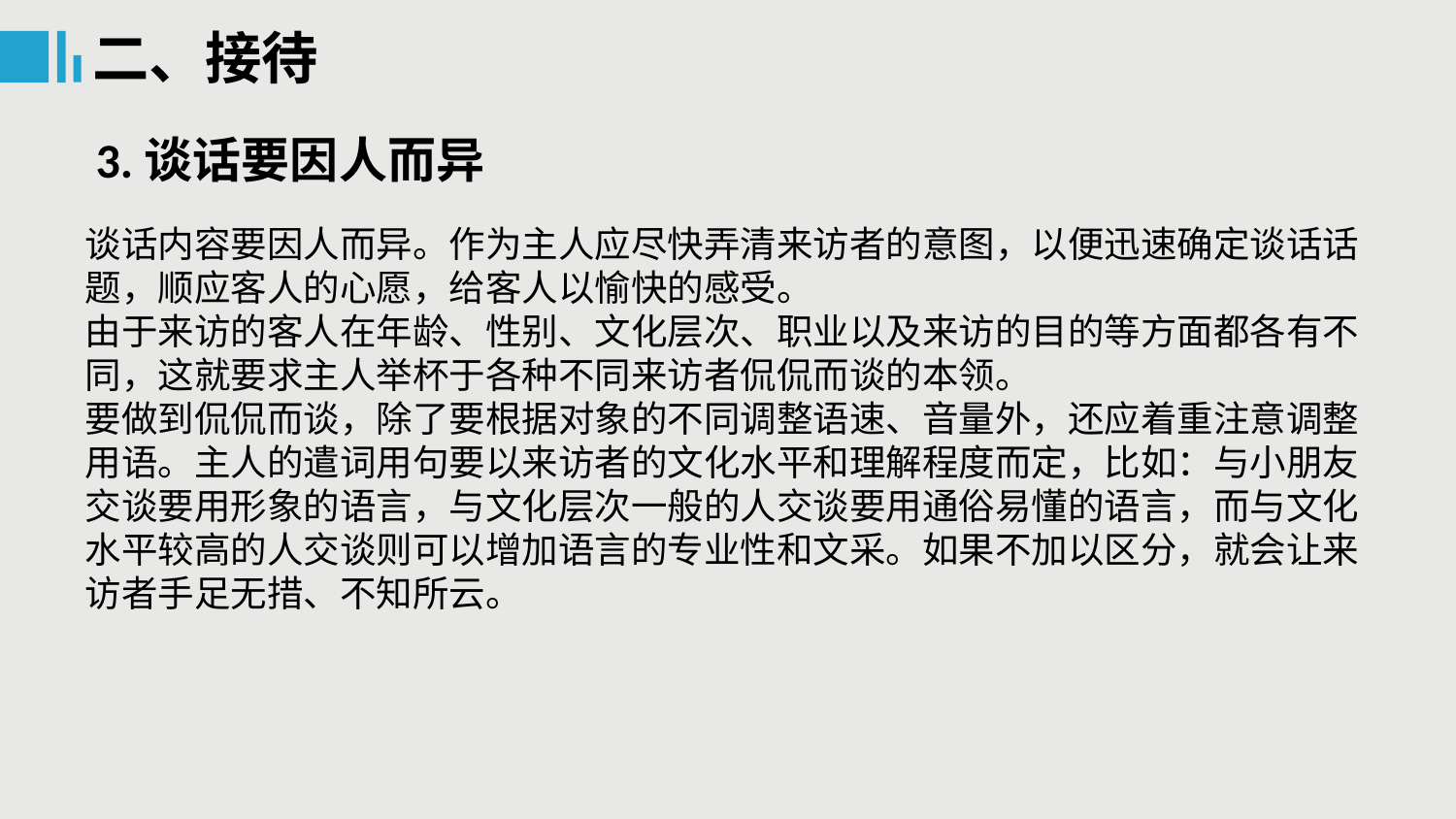

二、接待

3.谈话要因人而异
谈话内容要因人而异。作为主人应尽快弄清来访者的意图，以便迅速确定谈话话题，顺应客人的心愿，给客人以愉快的感受。
由于来访的客人在年龄、性别、文化层次、职业以及来访的目的等方面都各有不同，这就要求主人举杯于各种不同来访者侃侃而谈的本领。
要做到侃侃而谈，除了要根据对象的不同调整语速、音量外，还应着重注意调整用语。主人的遣词用句要以来访者的文化水平和理解程度而定，比如：与小朋友交谈要用形象的语言，与文化层次一般的人交谈要用通俗易懂的语言，而与文化水平较高的人交谈则可以增加语言的专业性和文采。如果不加以区分，就会让来访者手足无措、不知所云。